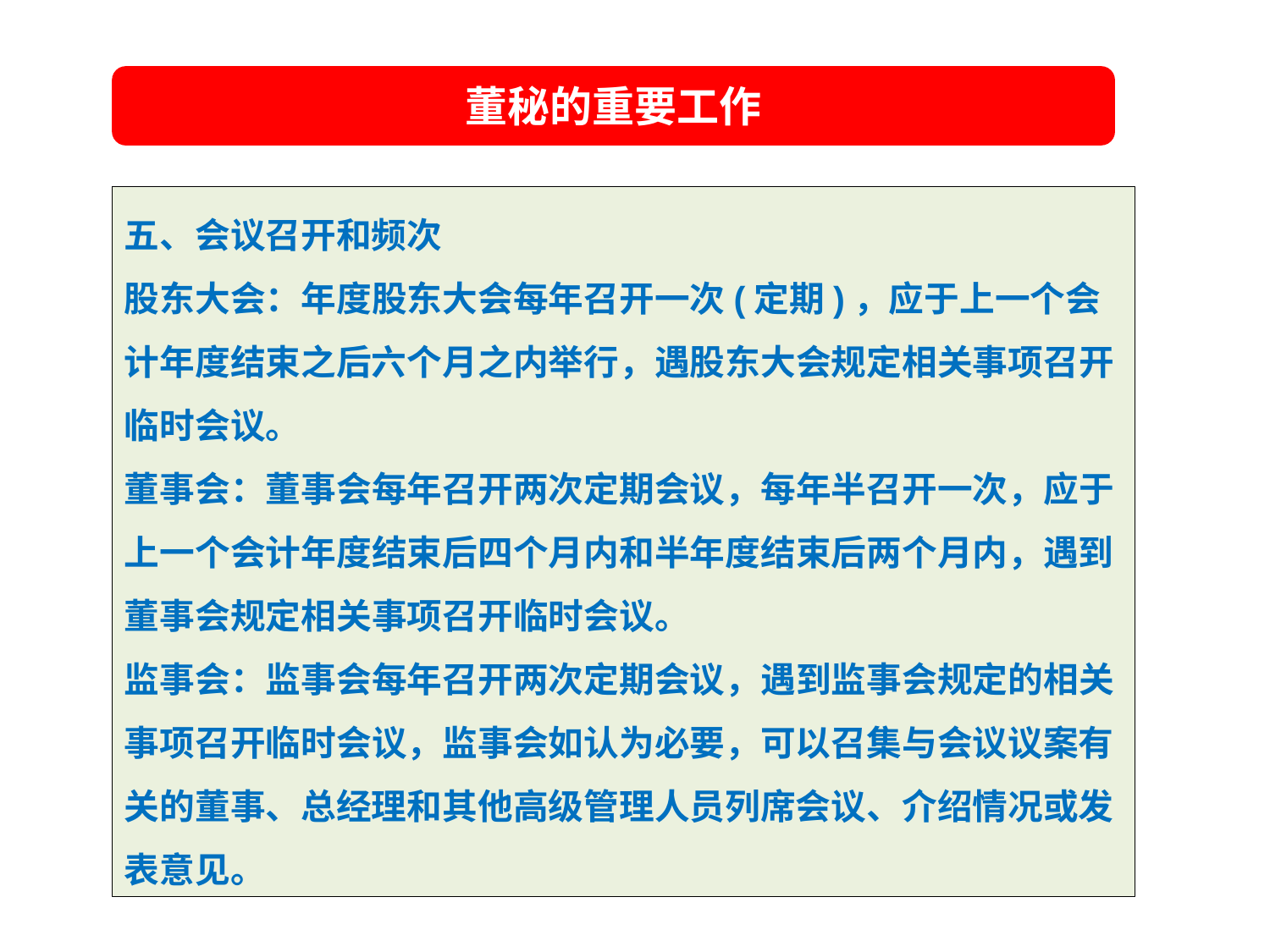

董秘的重要工作
五、会议召开和频次
股东大会：年度股东大会每年召开一次(定期)，应于上一个会计年度结束之后六个月之内举行，遇股东大会规定相关事项召开临时会议。
董事会：董事会每年召开两次定期会议，每年半召开一次，应于上一个会计年度结束后四个月内和半年度结束后两个月内，遇到董事会规定相关事项召开临时会议。
监事会：监事会每年召开两次定期会议，遇到监事会规定的相关事项召开临时会议，监事会如认为必要，可以召集与会议议案有关的董事、总经理和其他高级管理人员列席会议、介绍情况或发表意见。
夯实基础
提升市值
加速发展